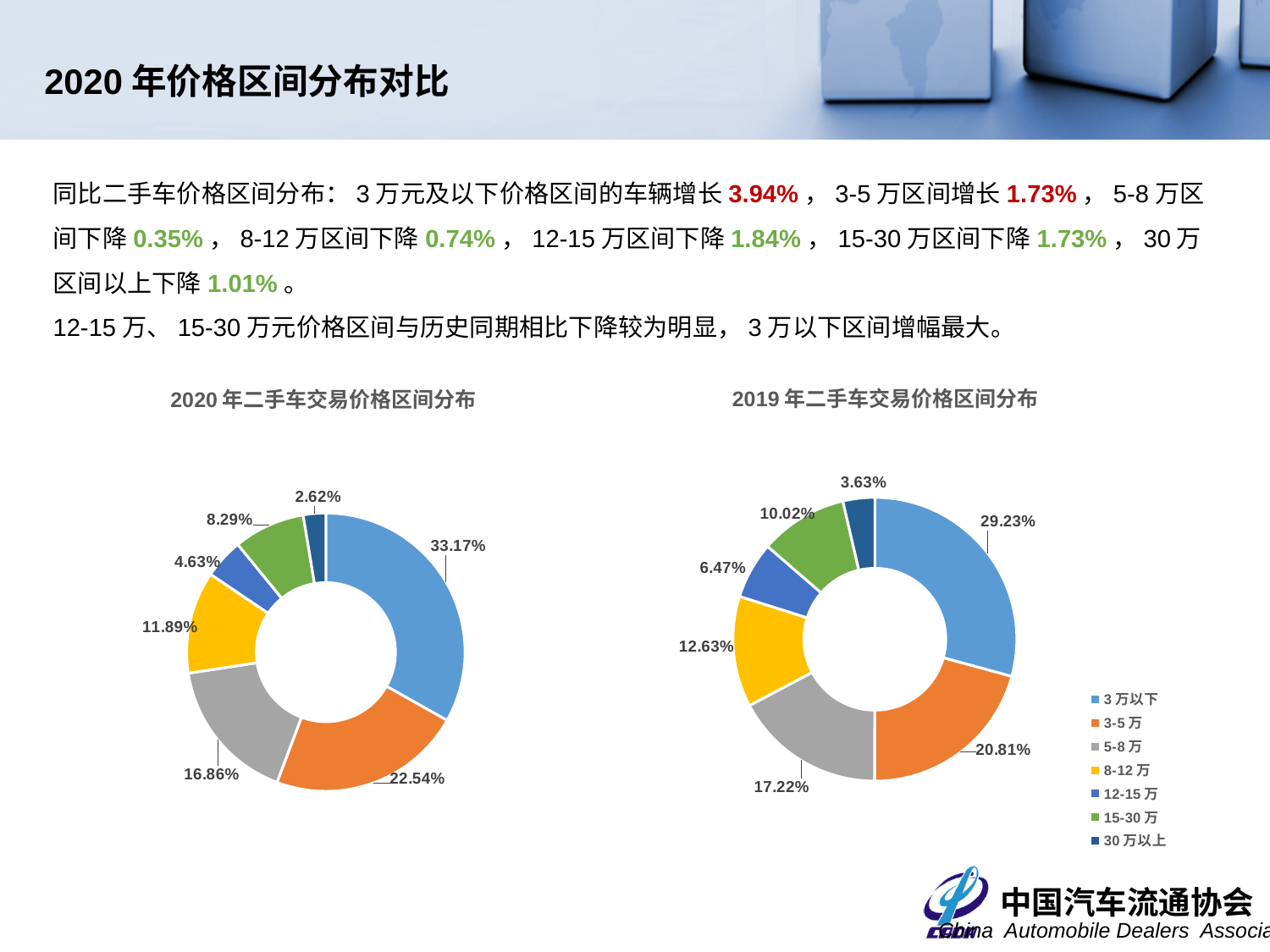

2020年价格区间分布对比
同比二手车价格区间分布：3万元及以下价格区间的车辆增长3.94%，3-5万区间增长1.73%，5-8万区间下降0.35%，8-12万区间下降0.74%，12-15万区间下降1.84%，15-30万区间下降1.73%，30万区间以上下降1.01%。
12-15万、15-30万元价格区间与历史同期相比下降较为明显，3万以下区间增幅最大。

### Chart: 2019年二手车交易价格区间分布

| Category |  |
|---|---|
| 3万以下 | 0.29227893105731406 |
| 3-5万 | 0.20810391028886652 |
| 5-8万 | 0.17217160708194432 |
| 8-12万 | 0.1262588931968943 |
| 12-15万 | 0.06471152936664902 |
| 15-30万 | 0.10021583777627599 |
| 30万以上 | 0.03625929123205578 |

### Chart: 2020年二手车交易价格区间分布

| Category |  |
|---|---|
| 3万以下 | 0.3316736300305352 |
| 3-5万 | 0.22544557148342506 |
| 5-8万 | 0.1686429211387614 |
| 8-12万 | 0.11885010787881004 |
| 12-15万 | 0.046297608381635005 |
| 15-30万 | 0.08290897953959518 |
| 30万以上 | 0.02618118154723812 |